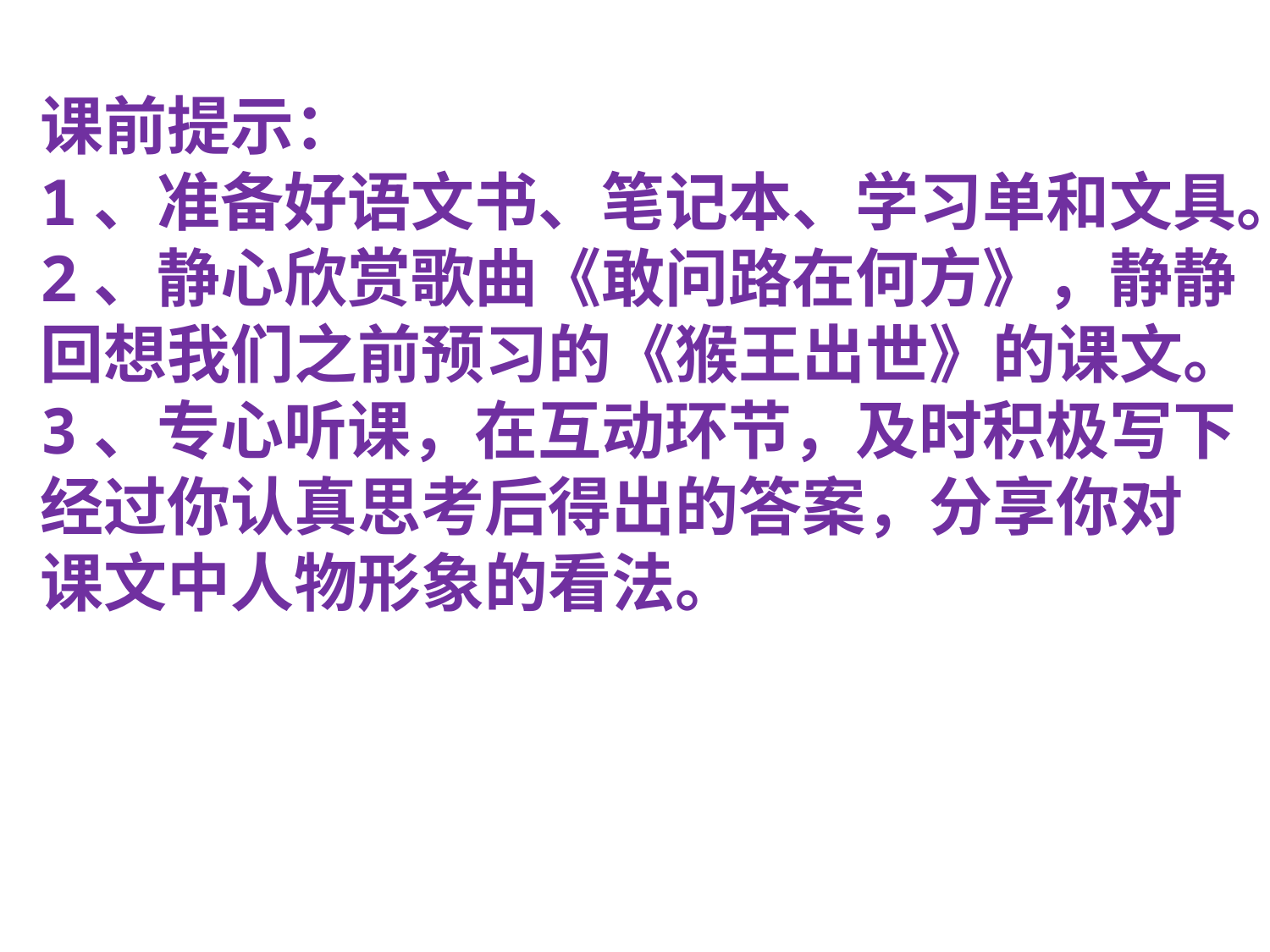

课前提示：
1、准备好语文书、笔记本、学习单和文具。
2、静心欣赏歌曲《敢问路在何方》，静静
回想我们之前预习的《猴王出世》的课文。
3、专心听课，在互动环节，及时积极写下
经过你认真思考后得出的答案，分享你对
课文中人物形象的看法。